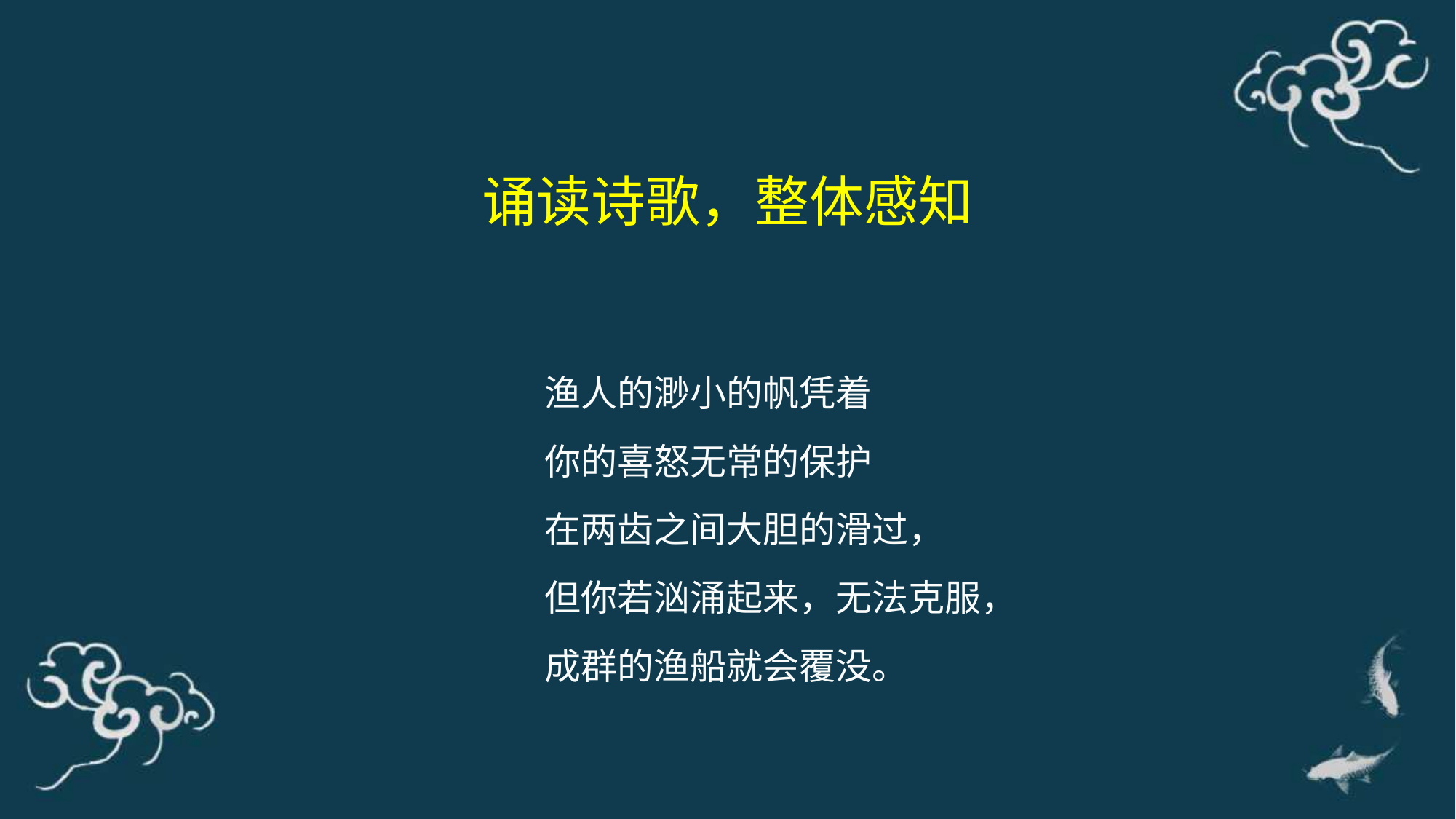

诵读诗歌，整体感知
渔人的渺小的帆凭着
你的喜怒无常的保护
在两齿之间大胆的滑过，
但你若汹涌起来，无法克服，
成群的渔船就会覆没。